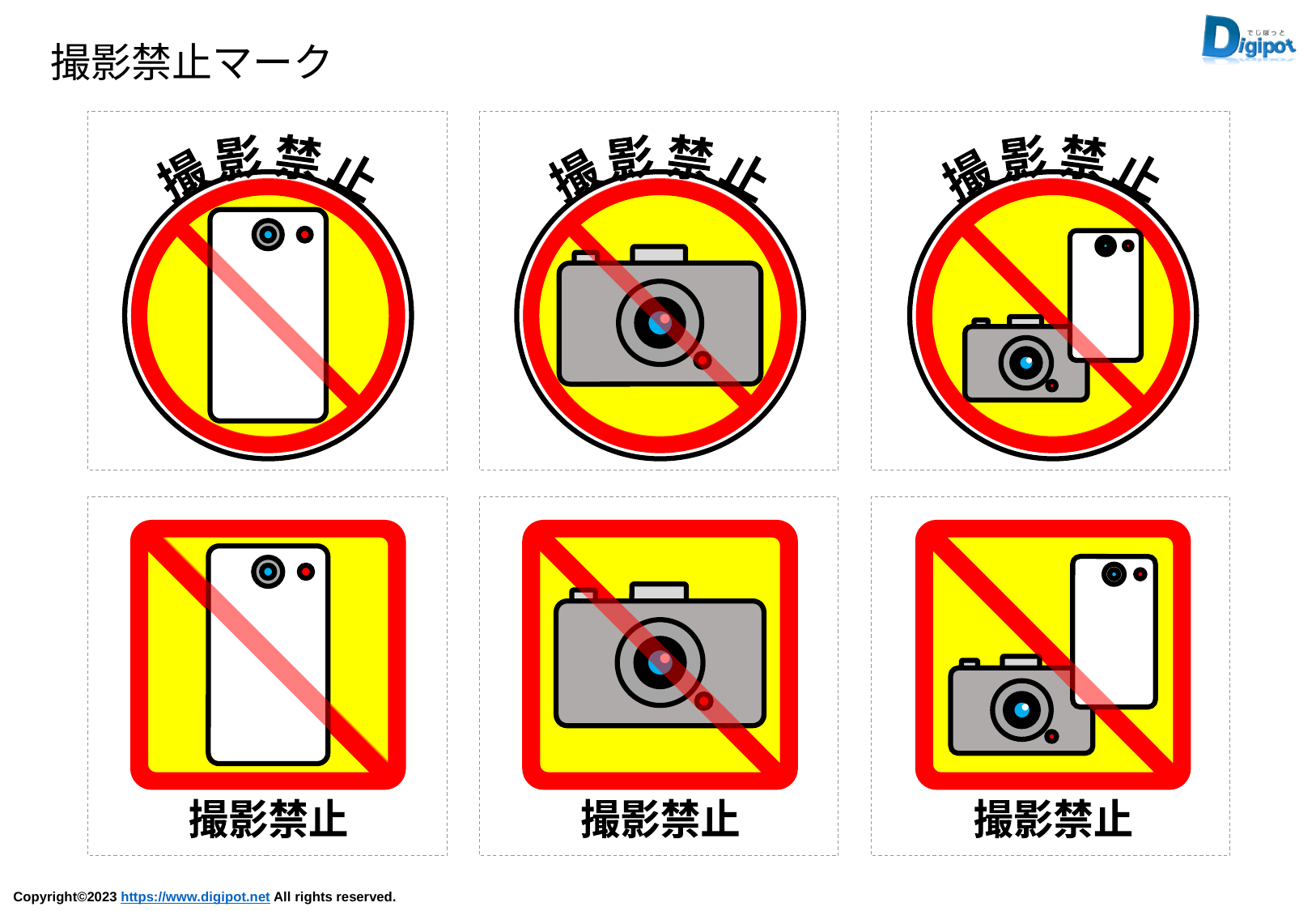

撮影禁止マーク
撮 影 禁 止

撮 影 禁 止

撮 影 禁 止

撮影禁止

撮影禁止

撮影禁止